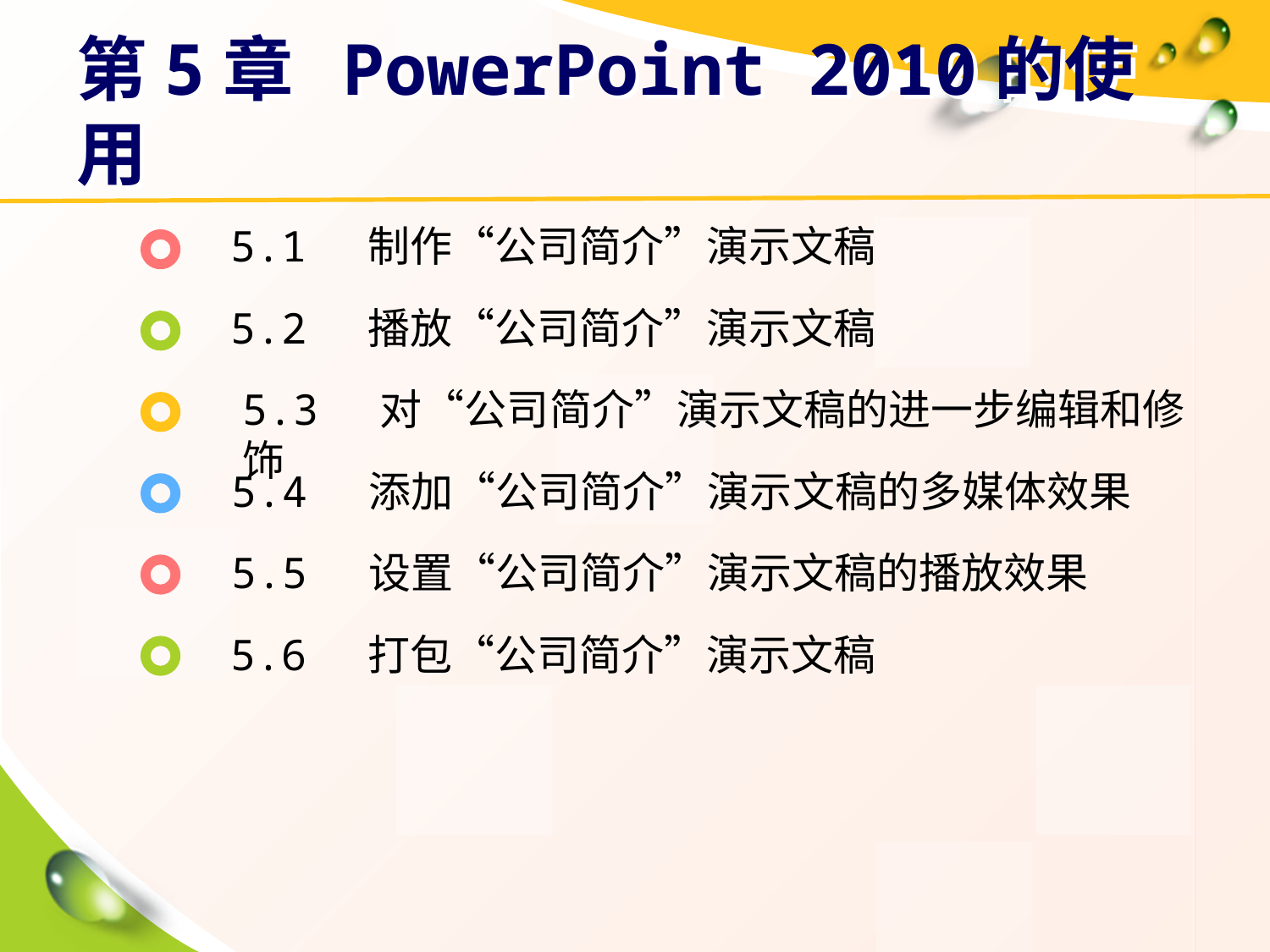

# 第5章  PowerPoint 2010的使用
5.1  制作“公司简介”演示文稿

5.2  播放“公司简介”演示文稿

5.3  对“公司简介”演示文稿的进一步编辑和修饰

5.4  添加“公司简介”演示文稿的多媒体效果

5.5  设置“公司简介”演示文稿的播放效果

5.6  打包“公司简介”演示文稿